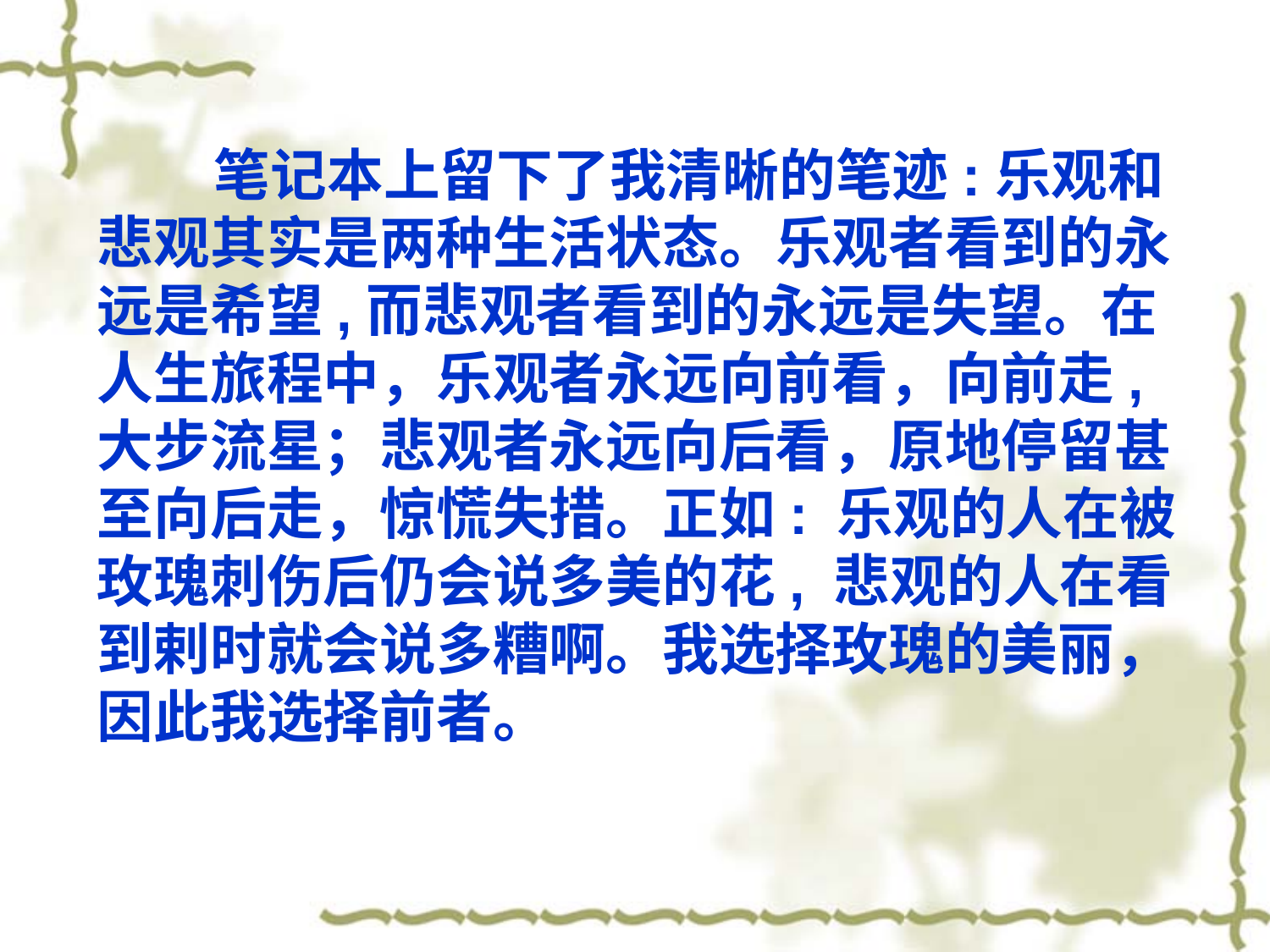

笔记本上留下了我清晰的笔迹:乐观和悲观其实是两种生活状态。乐观者看到的永远是希望,而悲观者看到的永远是失望。在人生旅程中，乐观者永远向前看，向前走,大步流星；悲观者永远向后看，原地停留甚至向后走，惊慌失措。正如: 乐观的人在被玫瑰刺伤后仍会说多美的花, 悲观的人在看到剌时就会说多糟啊。我选择玫瑰的美丽，因此我选择前者。

127